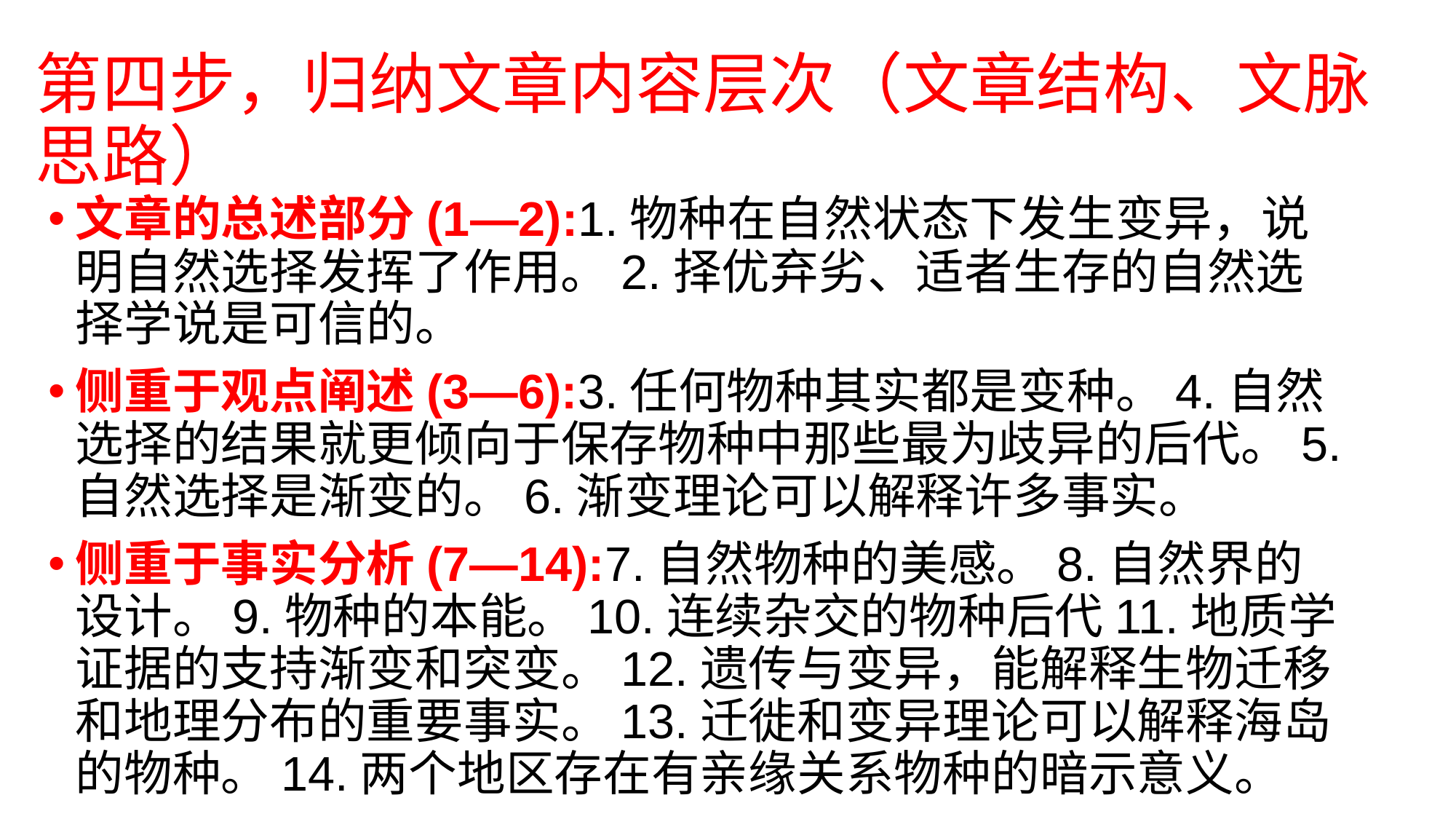

# 第四步，归纳文章内容层次（文章结构、文脉思路）
文章的总述部分(1—2):1.物种在自然状态下发生变异，说明自然选择发挥了作用。2.择优弃劣、适者生存的自然选择学说是可信的。
侧重于观点阐述(3—6):3.任何物种其实都是变种。4.自然选择的结果就更倾向于保存物种中那些最为歧异的后代。5.自然选择是渐变的。6.渐变理论可以解释许多事实。
侧重于事实分析(7—14):7.自然物种的美感。8.自然界的设计。9.物种的本能。10.连续杂交的物种后代11.地质学证据的支持渐变和突变。12.遗传与变异，能解释生物迁移和地理分布的重要事实。13.迁徙和变异理论可以解释海岛的物种。14.两个地区存在有亲缘关系物种的暗示意义。